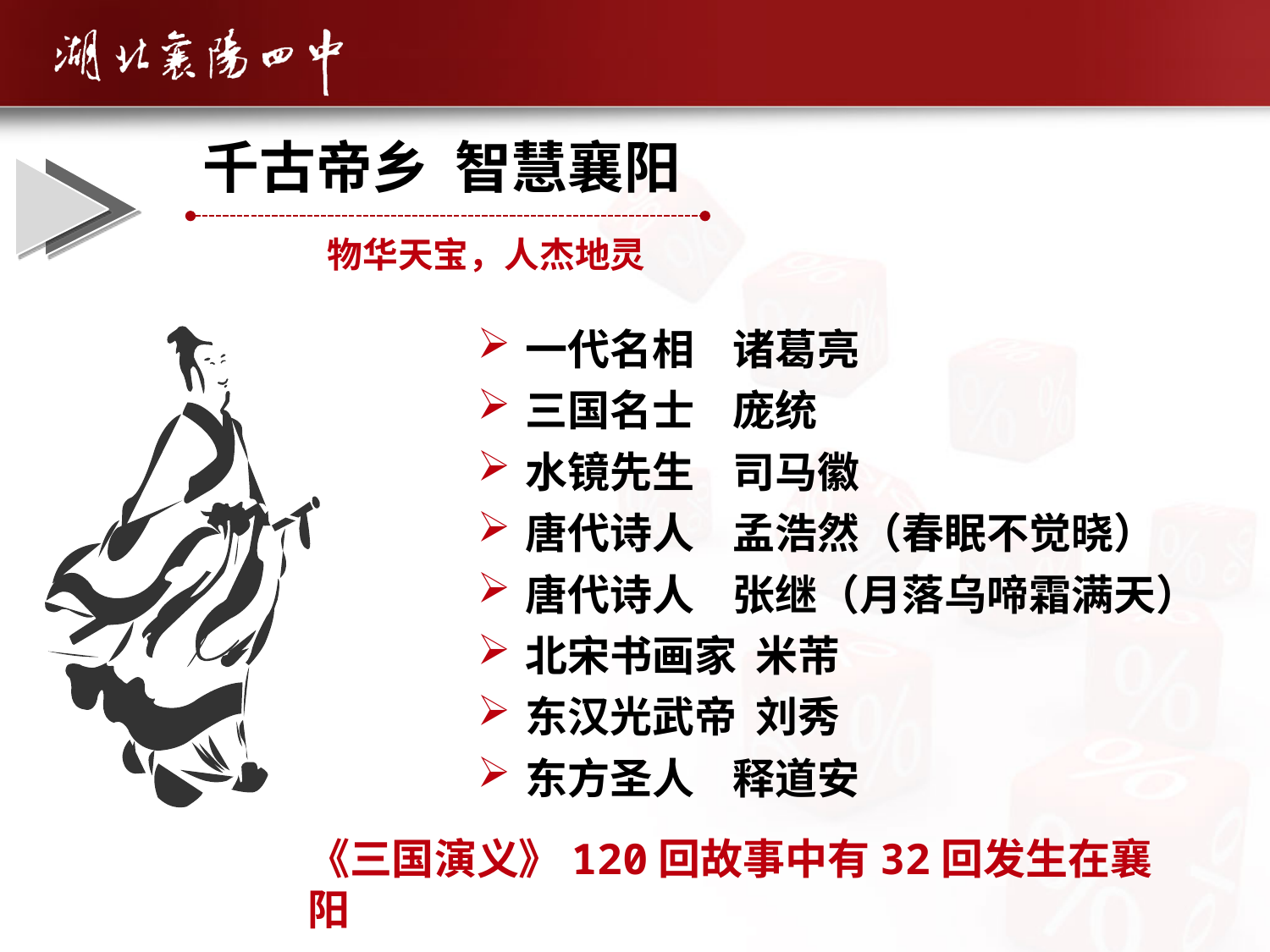

千古帝乡  智慧襄阳

物华天宝，人杰地灵
一代名相    诸葛亮
三国名士    庞统
水镜先生    司马徽
唐代诗人    孟浩然（春眠不觉晓）
唐代诗人    张继（月落乌啼霜满天）
北宋书画家  米芾
东汉光武帝  刘秀
东方圣人    释道安

《三国演义》120回故事中有32回发生在襄阳